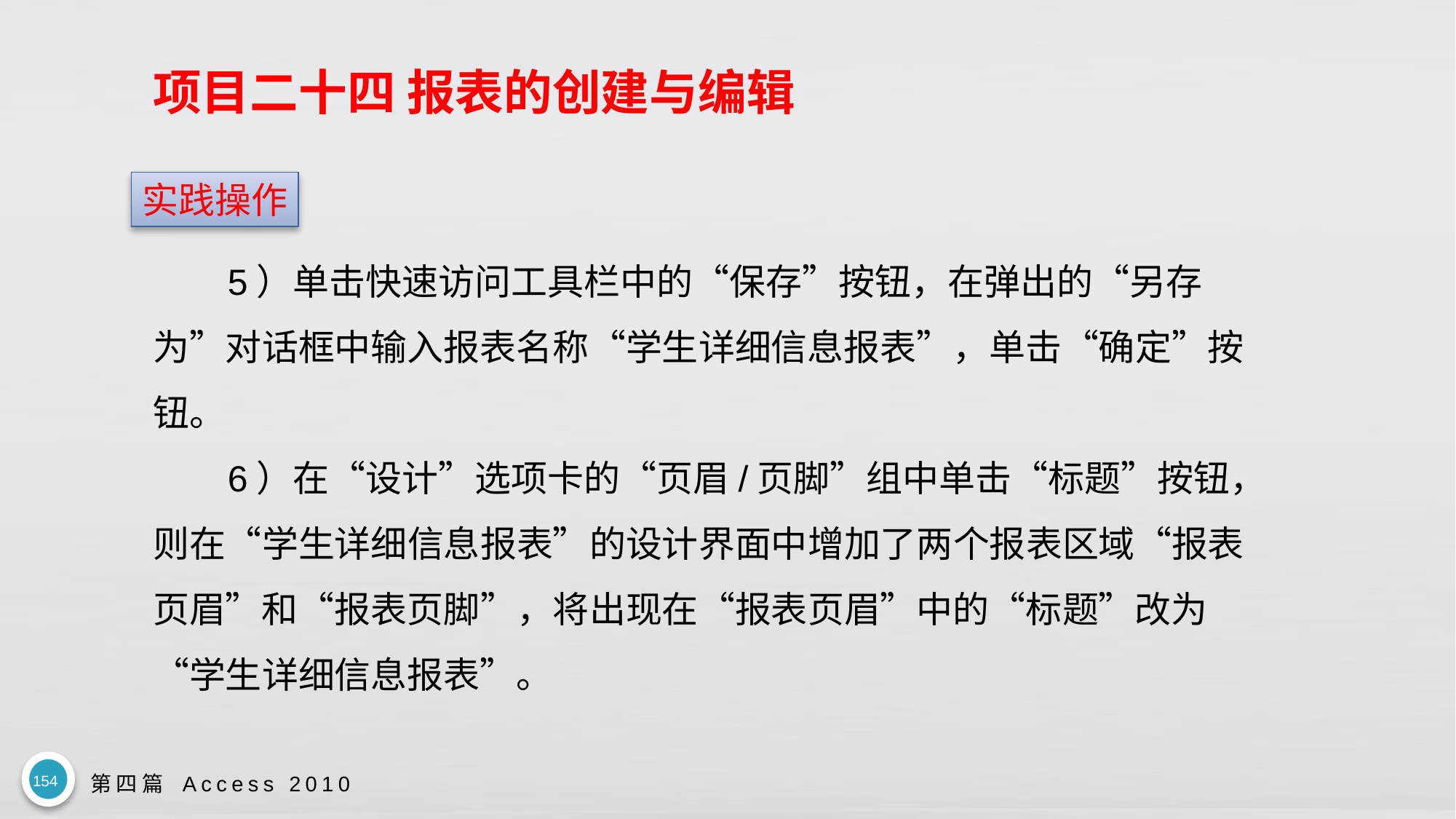

# 项目二十四 报表的创建与编辑
实践操作
5）单击快速访问工具栏中的“保存”按钮，在弹出的“另存为”对话框中输入报表名称“学生详细信息报表”，单击“确定”按钮。
6）在“设计”选项卡的“页眉/页脚”组中单击“标题”按钮，则在“学生详细信息报表”的设计界面中增加了两个报表区域“报表页眉”和“报表页脚”，将出现在“报表页眉”中的“标题”改为“学生详细信息报表”。
154